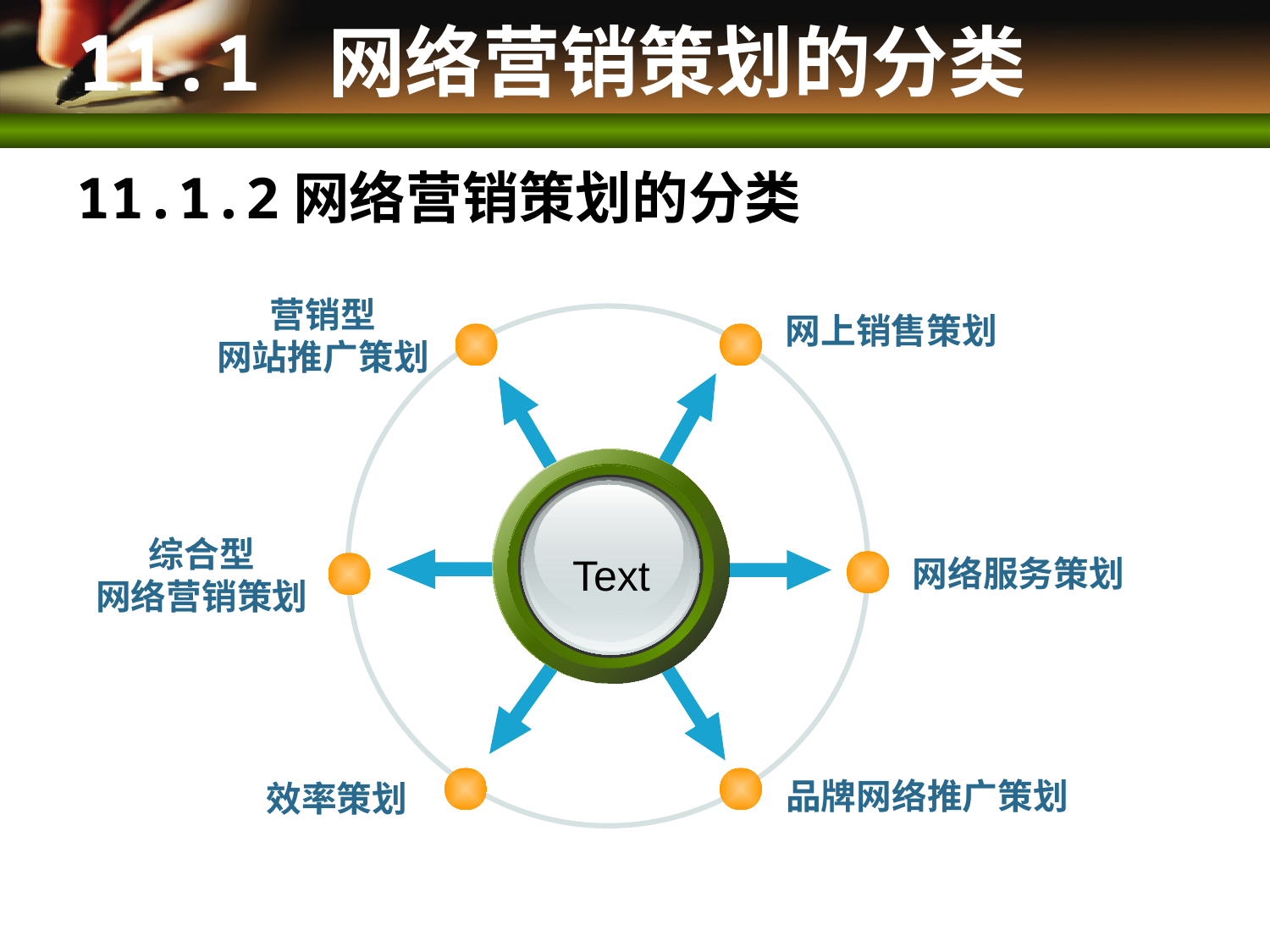

# 11.1 网络营销策划的分类
11.1.2网络营销策划的分类
营销型
网站推广策划
网上销售策划

综合型
网络营销策划
Text
网络服务策划

品牌网络推广策划
效率策划